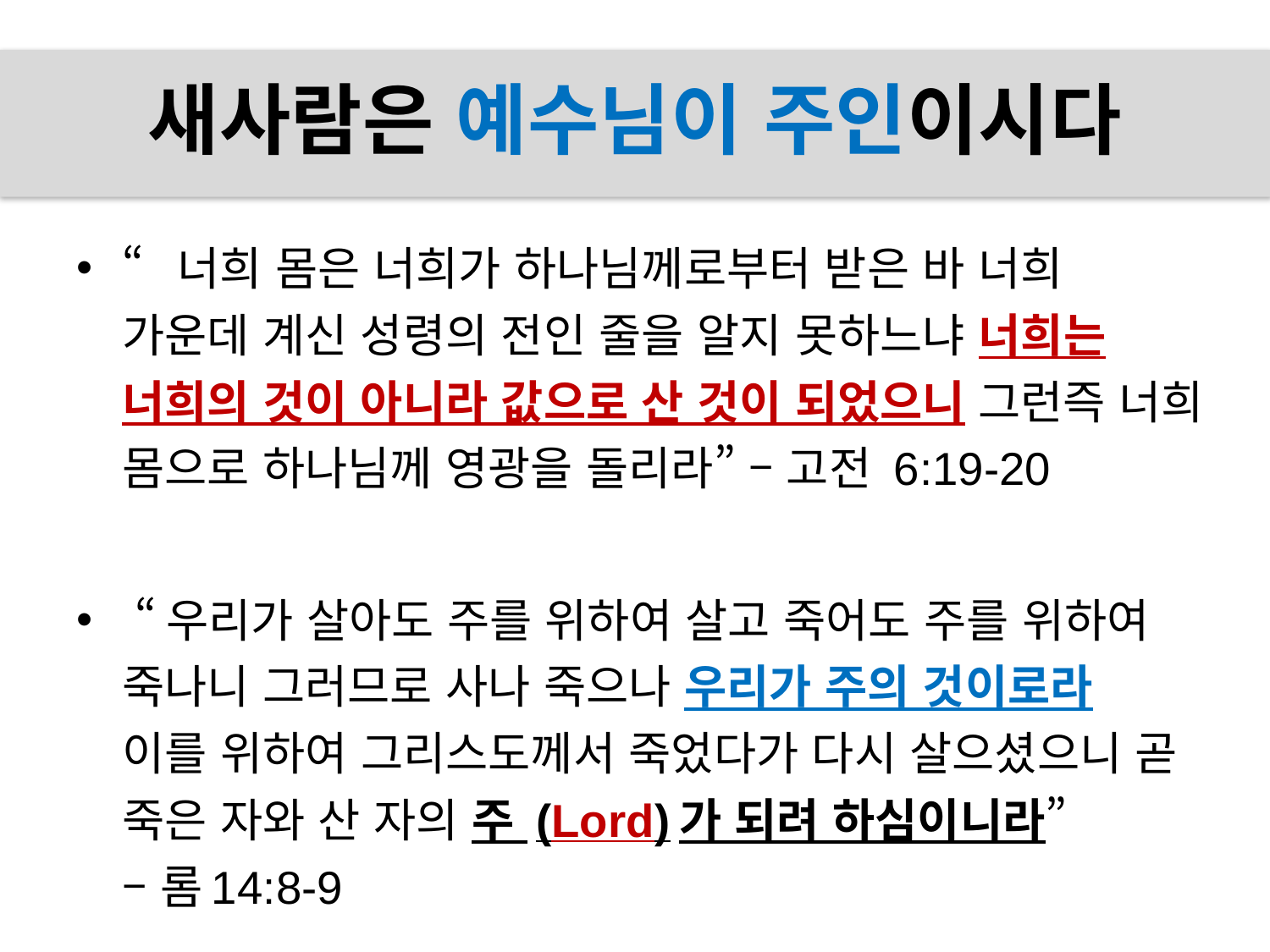

# 새사람은 예수님이 주인이시다

“너희 몸은 너희가 하나님께로부터 받은 바 너희
가운데 계신 성령의 전인 줄을 알지 못하느냐 너희는 너희의 것이 아니라 값으로 산 것이 되었으니 그런즉 너희 몸으로 하나님께 영광을 돌리라” – 고전 6:19-20

 “우리가 살아도 주를 위하여 살고 죽어도 주를 위하여 죽나니 그러므로 사나 죽으나 우리가 주의 것이로라
이를 위하여 그리스도께서 죽었다가 다시 살으셨으니 곧 죽은 자와 산 자의 주 (Lord)가 되려 하심이니라”
– 롬14:8-9